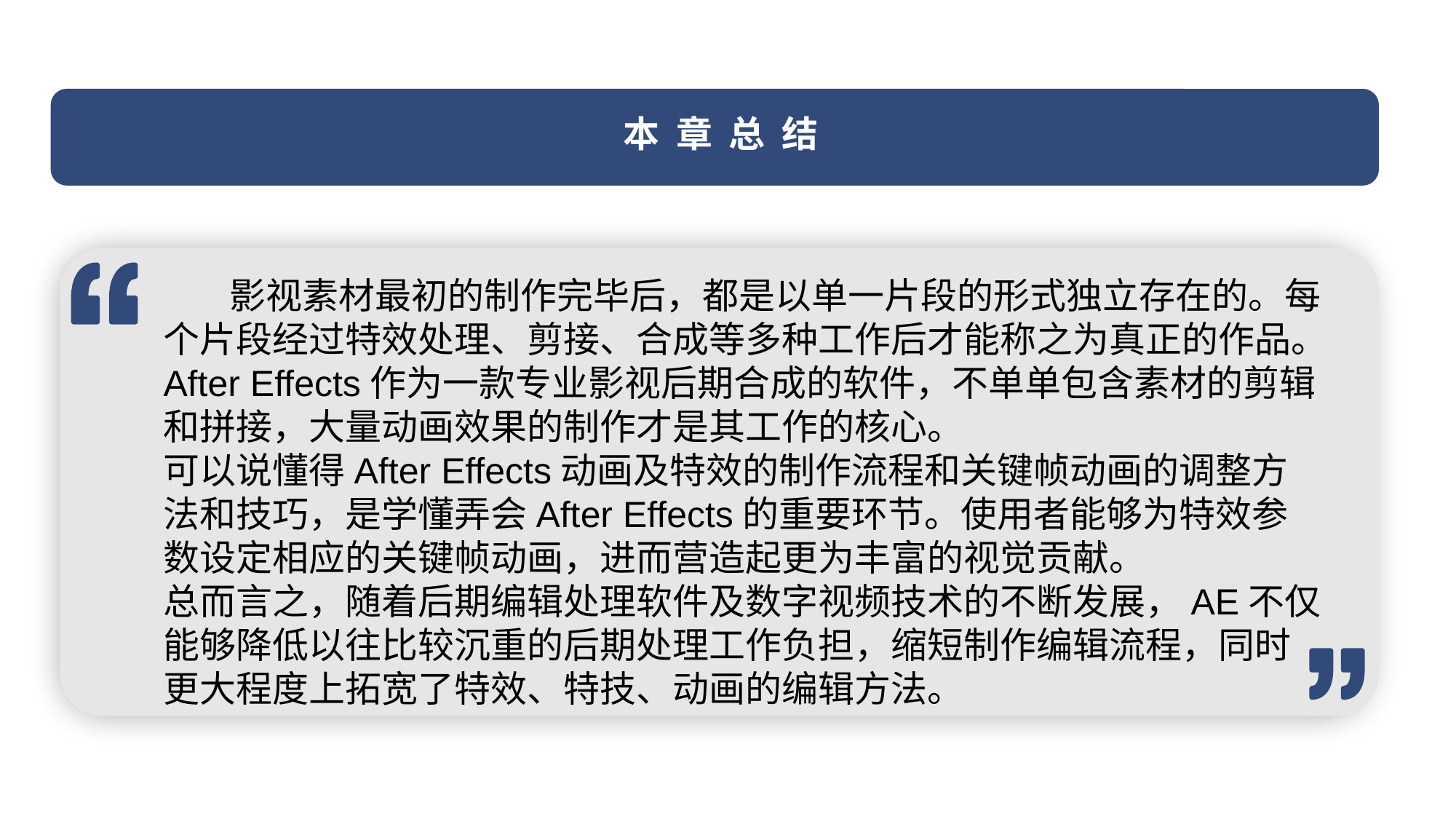

本  章  总  结

       影视素材最初的制作完毕后，都是以单一片段的形式独立存在的。每个片段经过特效处理、剪接、合成等多种工作后才能称之为真正的作品。After Effects作为一款专业影视后期合成的软件，不单单包含素材的剪辑和拼接，大量动画效果的制作才是其工作的核心。
可以说懂得After Effects动画及特效的制作流程和关键帧动画的调整方法和技巧，是学懂弄会After Effects的重要环节。使用者能够为特效参数设定相应的关键帧动画，进而营造起更为丰富的视觉贡献。
总而言之，随着后期编辑处理软件及数字视频技术的不断发展，AE不仅能够降低以往比较沉重的后期处理工作负担，缩短制作编辑流程，同时更大程度上拓宽了特效、特技、动画的编辑方法。